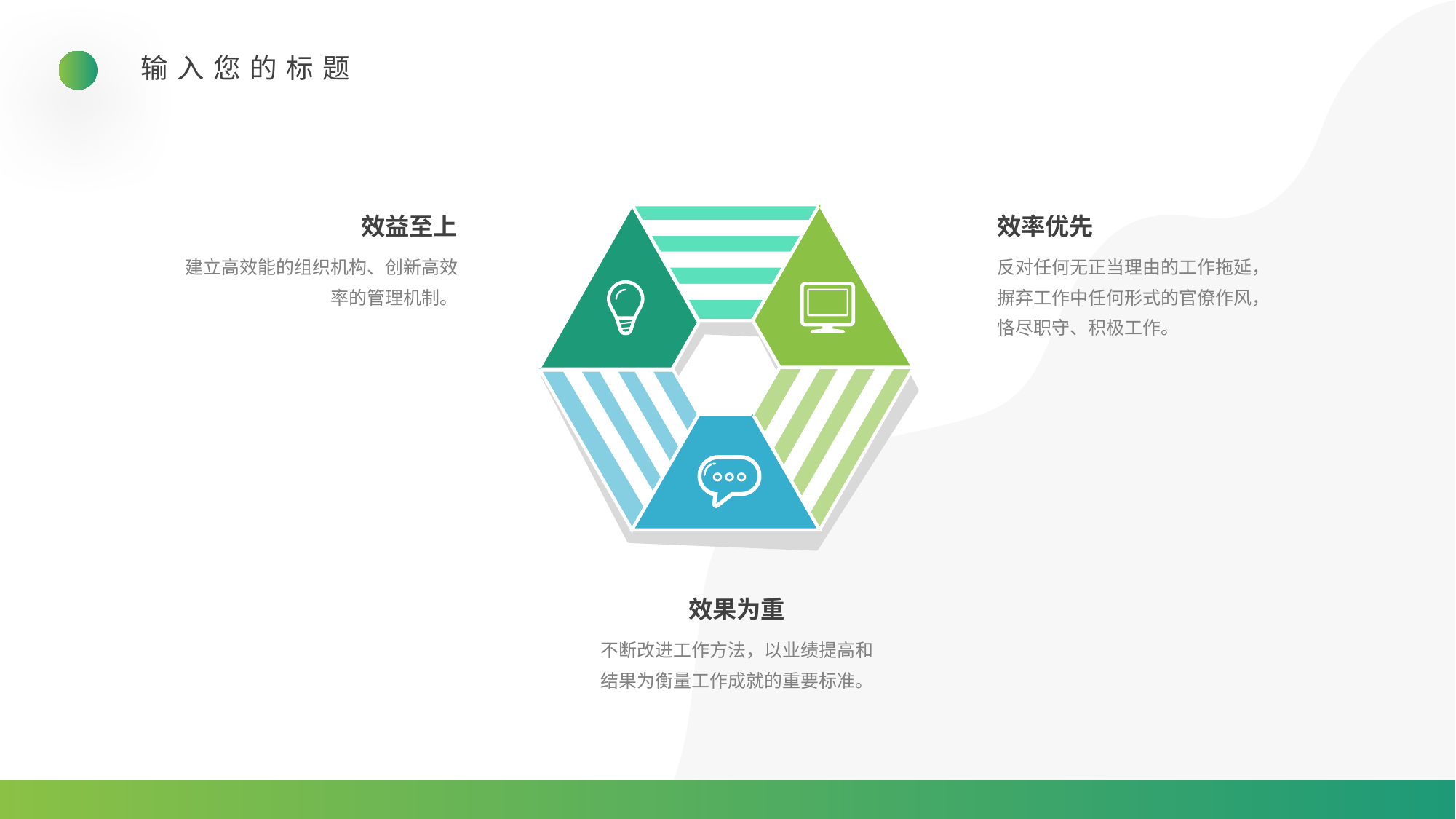

输入您的标题

 效益至上
效率优先
建立高效能的组织机构、创新高效率的管理机制。

反对任何无正当理由的工作拖延，摒弃工作中任何形式的官僚作风，恪尽职守、积极工作。

效果为重
不断改进工作方法，以业绩提高和结果为衡量工作成就的重要标准。